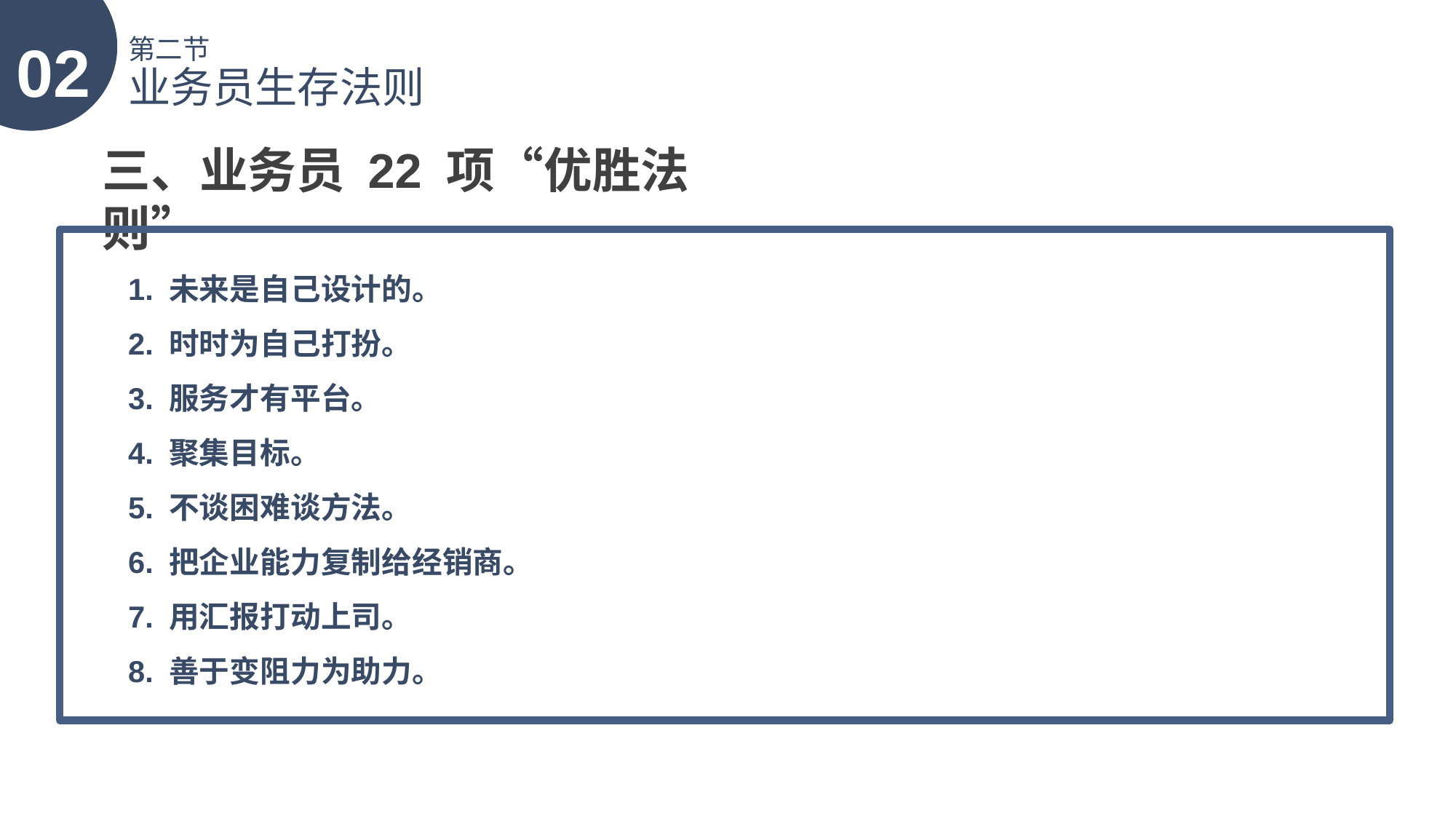

02
第二节
业务员生存法则
三、业务员 22 项“优胜法则”

1. 未来是自己设计的。
2. 时时为自己打扮。
3. 服务才有平台。
4. 聚集目标。
5. 不谈困难谈方法。
6. 把企业能力复制给经销商。
7. 用汇报打动上司。
8. 善于变阻力为助力。